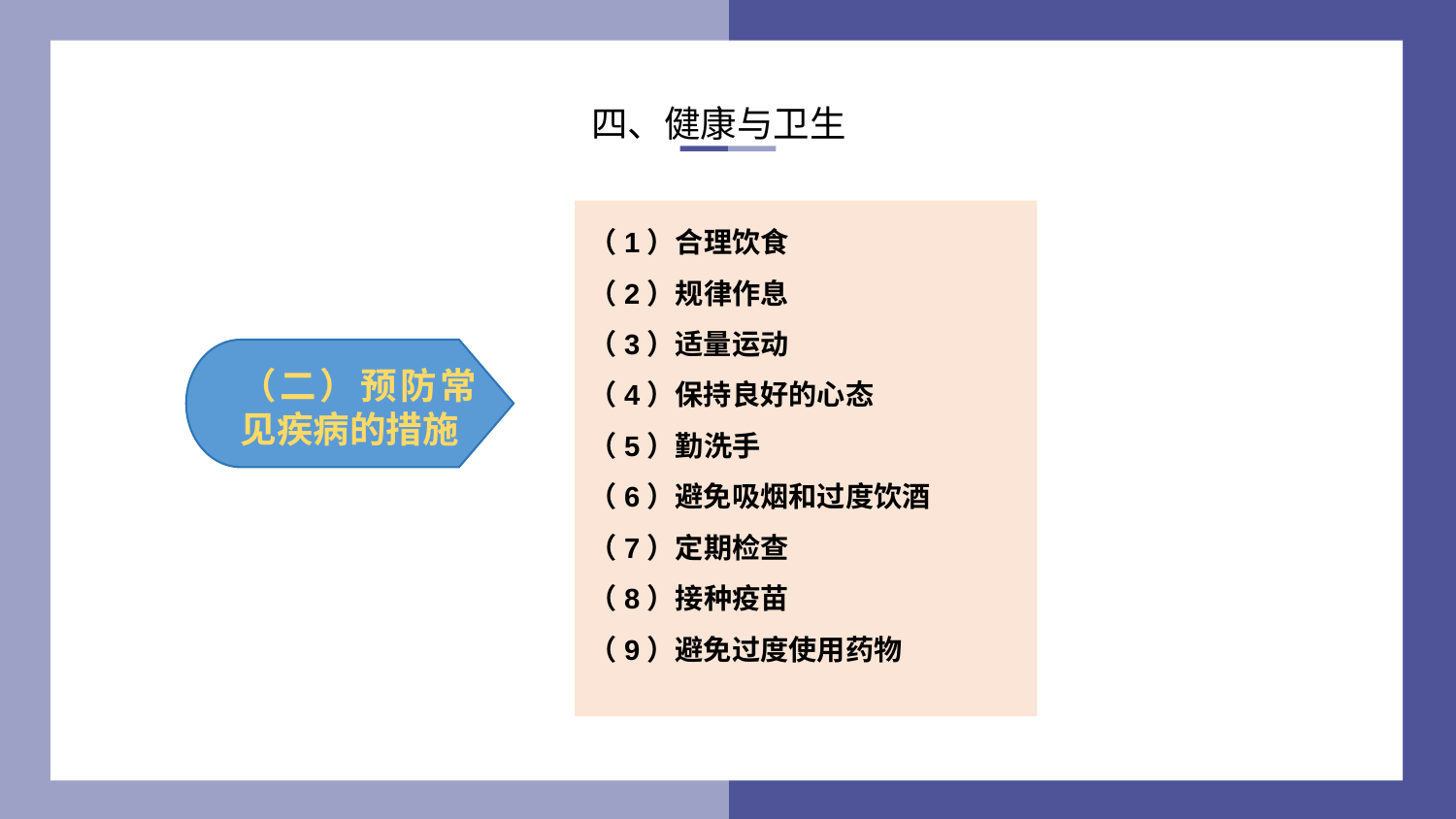

四、健康与卫生

（1）合理饮食
（2）规律作息
（3）适量运动
（4）保持良好的心态
（5）勤洗手
（6）避免吸烟和过度饮酒
（7）定期检查
（8）接种疫苗
（9）避免过度使用药物

（二）预防常见疾病的措施